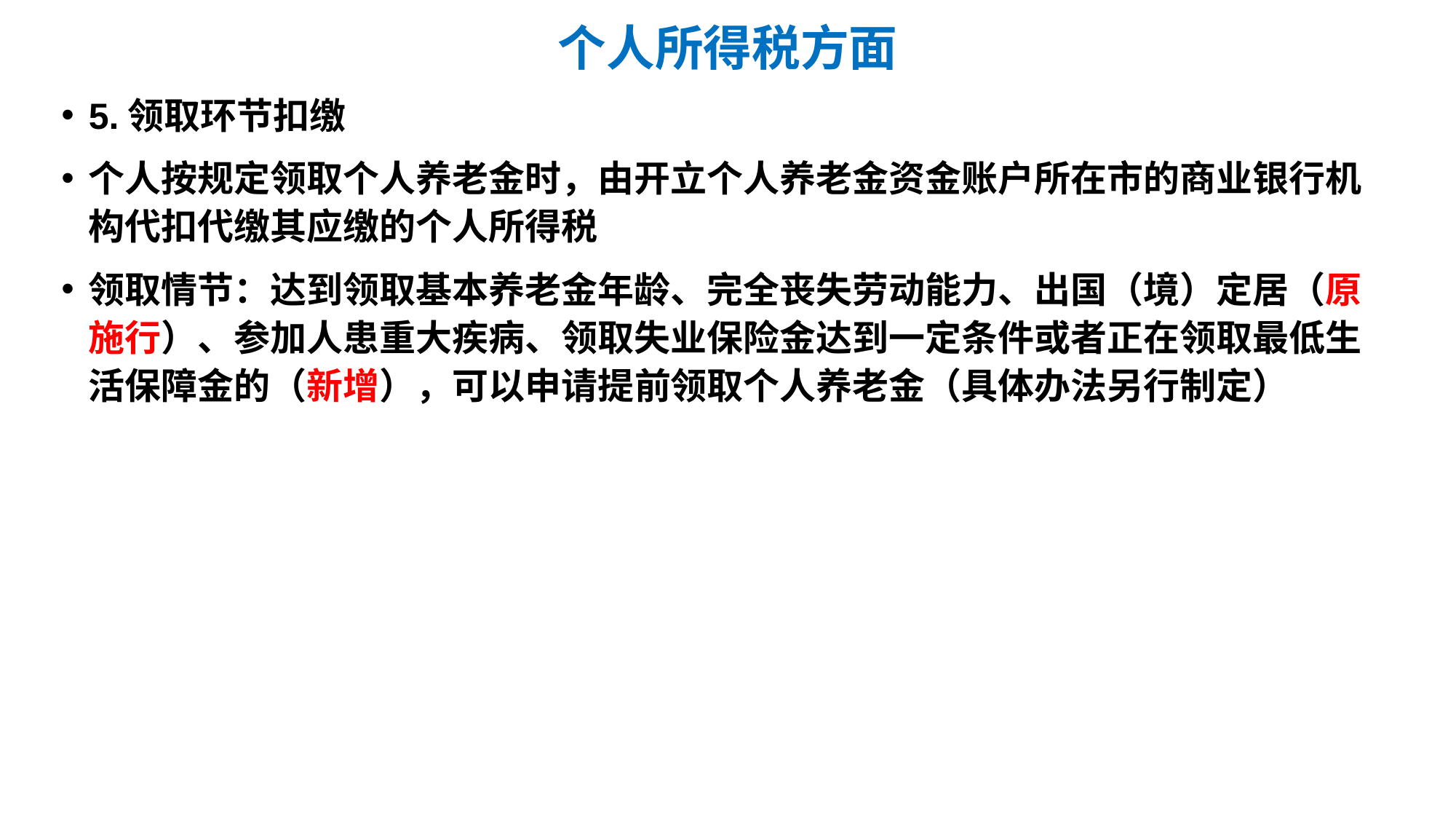

# 个人所得税方面
5.领取环节扣缴
个人按规定领取个人养老金时，由开立个人养老金资金账户所在市的商业银行机构代扣代缴其应缴的个人所得税
领取情节：达到领取基本养老金年龄、完全丧失劳动能力、出国（境）定居（原施行）、参加人患重大疾病、领取失业保险金达到一定条件或者正在领取最低生活保障金的（新增），可以申请提前领取个人养老金（具体办法另行制定）